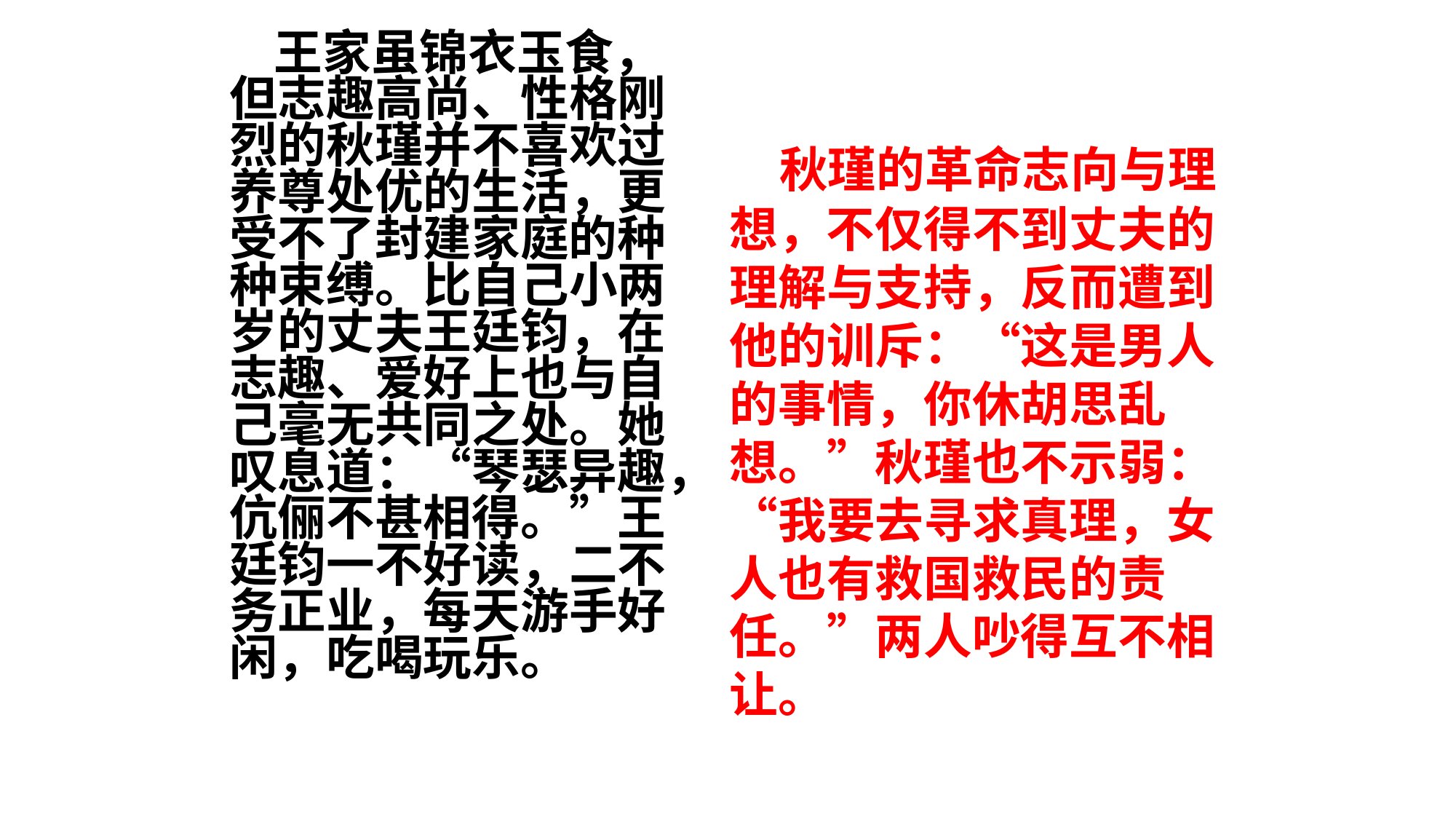

王家虽锦衣玉食，但志趣高尚、性格刚烈的秋瑾并不喜欢过养尊处优的生活，更受不了封建家庭的种种束缚。比自己小两岁的丈夫王廷钧，在志趣、爱好上也与自己毫无共同之处。她叹息道：“琴瑟异趣，伉俪不甚相得。”王廷钧一不好读，二不务正业，每天游手好闲，吃喝玩乐。

   秋瑾的革命志向与理想，不仅得不到丈夫的理解与支持，反而遭到他的训斥：“这是男人的事情，你休胡思乱想。”秋瑾也不示弱：“我要去寻求真理，女人也有救国救民的责任。”两人吵得互不相让。